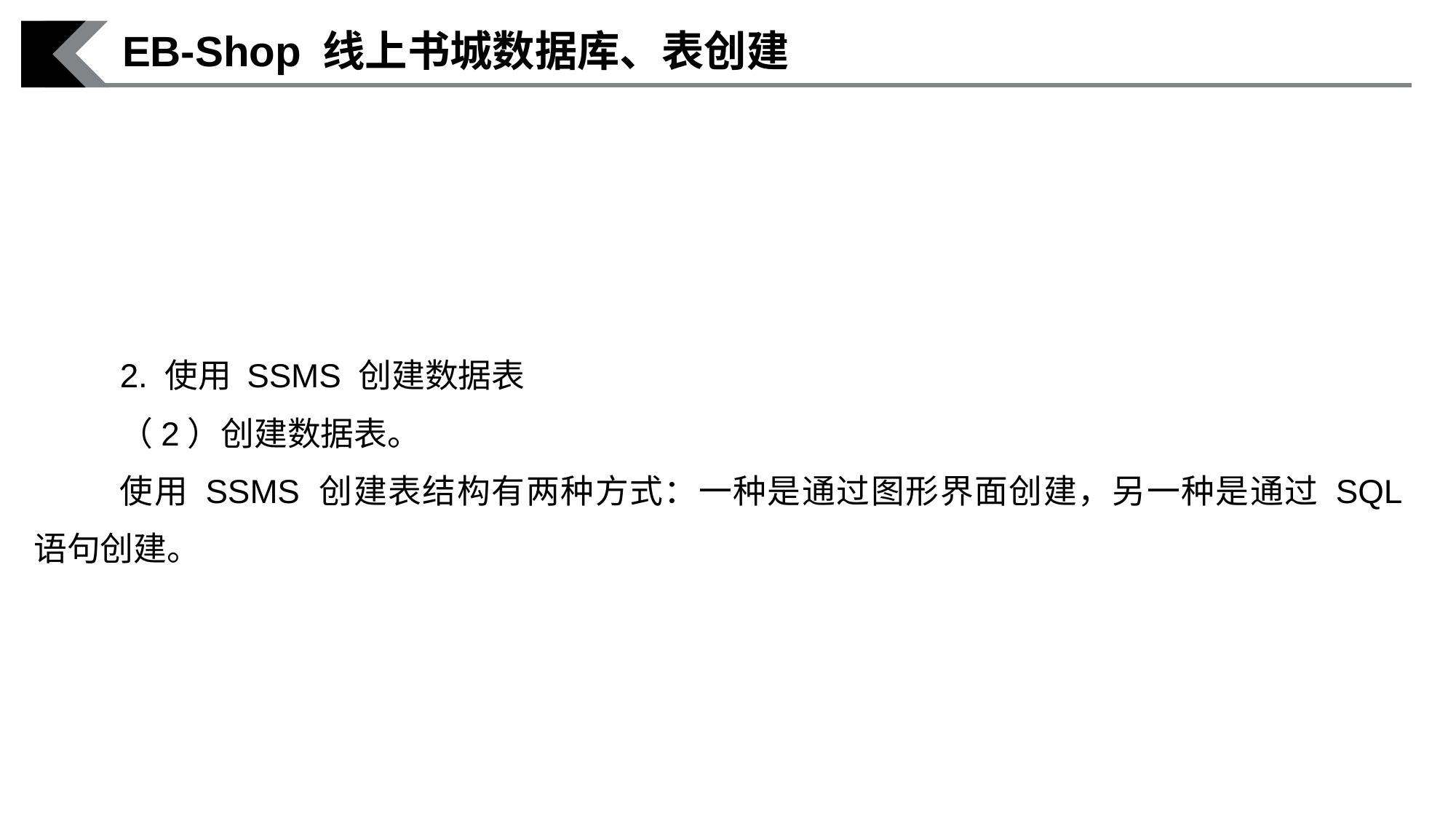

EB-Shop 线上书城数据库、表创建
2. 使用 SSMS 创建数据表
（2）创建数据表。
使用 SSMS 创建表结构有两种方式：一种是通过图形界面创建，另一种是通过 SQL 语句创建。